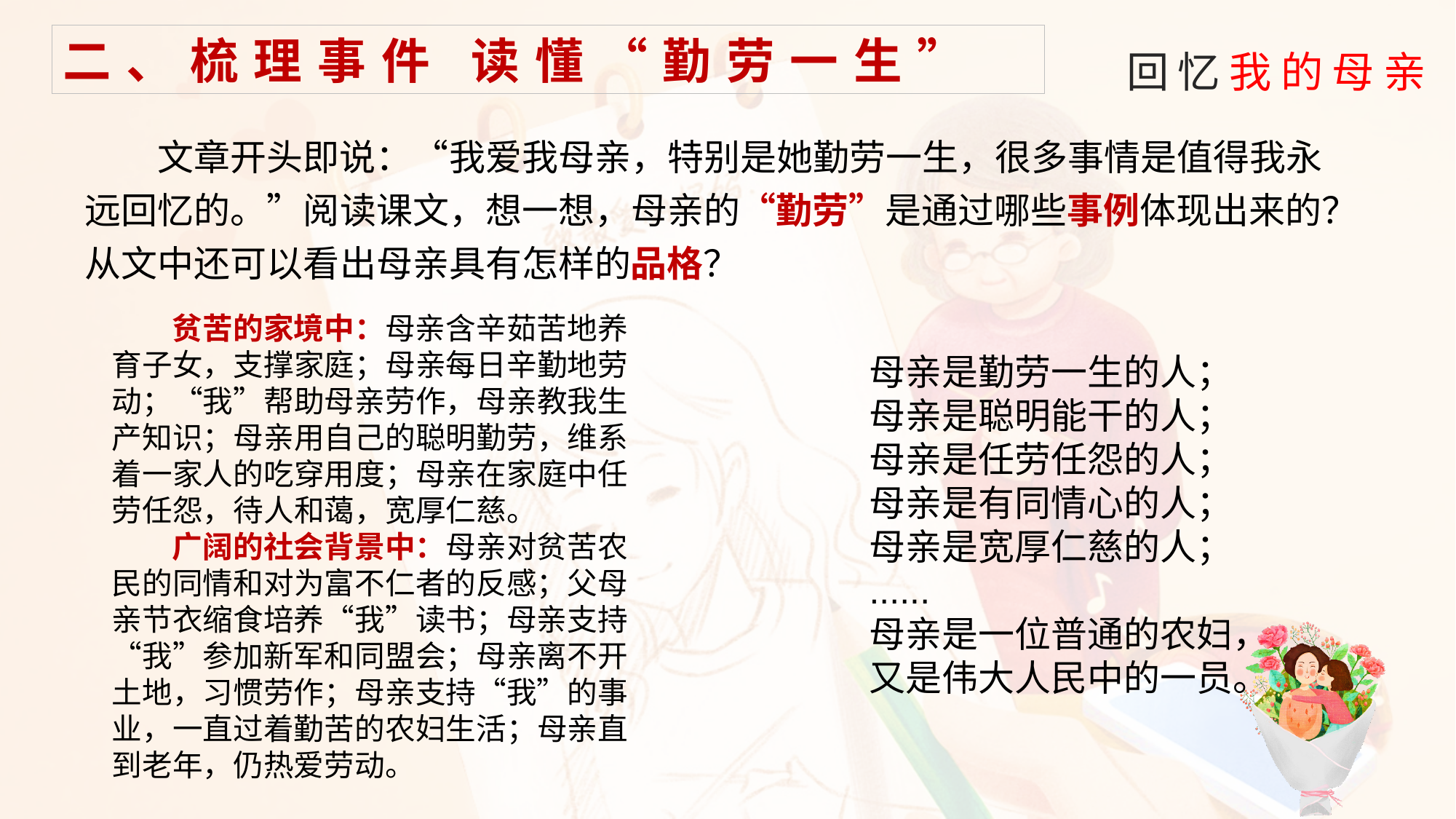

二、梳理事件 读懂“勤劳一生”
文章开头即说：“我爱我母亲，特别是她勤劳一生，很多事情是值得我永远回忆的。”阅读课文，想一想，母亲的“勤劳”是通过哪些事例体现出来的？从文中还可以看出母亲具有怎样的品格？
贫苦的家境中：母亲含辛茹苦地养育子女，支撑家庭；母亲每日辛勤地劳动；“我”帮助母亲劳作，母亲教我生产知识；母亲用自己的聪明勤劳，维系着一家人的吃穿用度；母亲在家庭中任劳任怨，待人和蔼，宽厚仁慈。
广阔的社会背景中：母亲对贫苦农民的同情和对为富不仁者的反感；父母亲节衣缩食培养“我”读书；母亲支持“我”参加新军和同盟会；母亲离不开土地，习惯劳作；母亲支持“我”的事业，一直过着勤苦的农妇生活；母亲直到老年，仍热爱劳动。
母亲是勤劳一生的人；
母亲是聪明能干的人；
母亲是任劳任怨的人；
母亲是有同情心的人；
母亲是宽厚仁慈的人；
......
母亲是一位普通的农妇，
又是伟大人民中的一员。